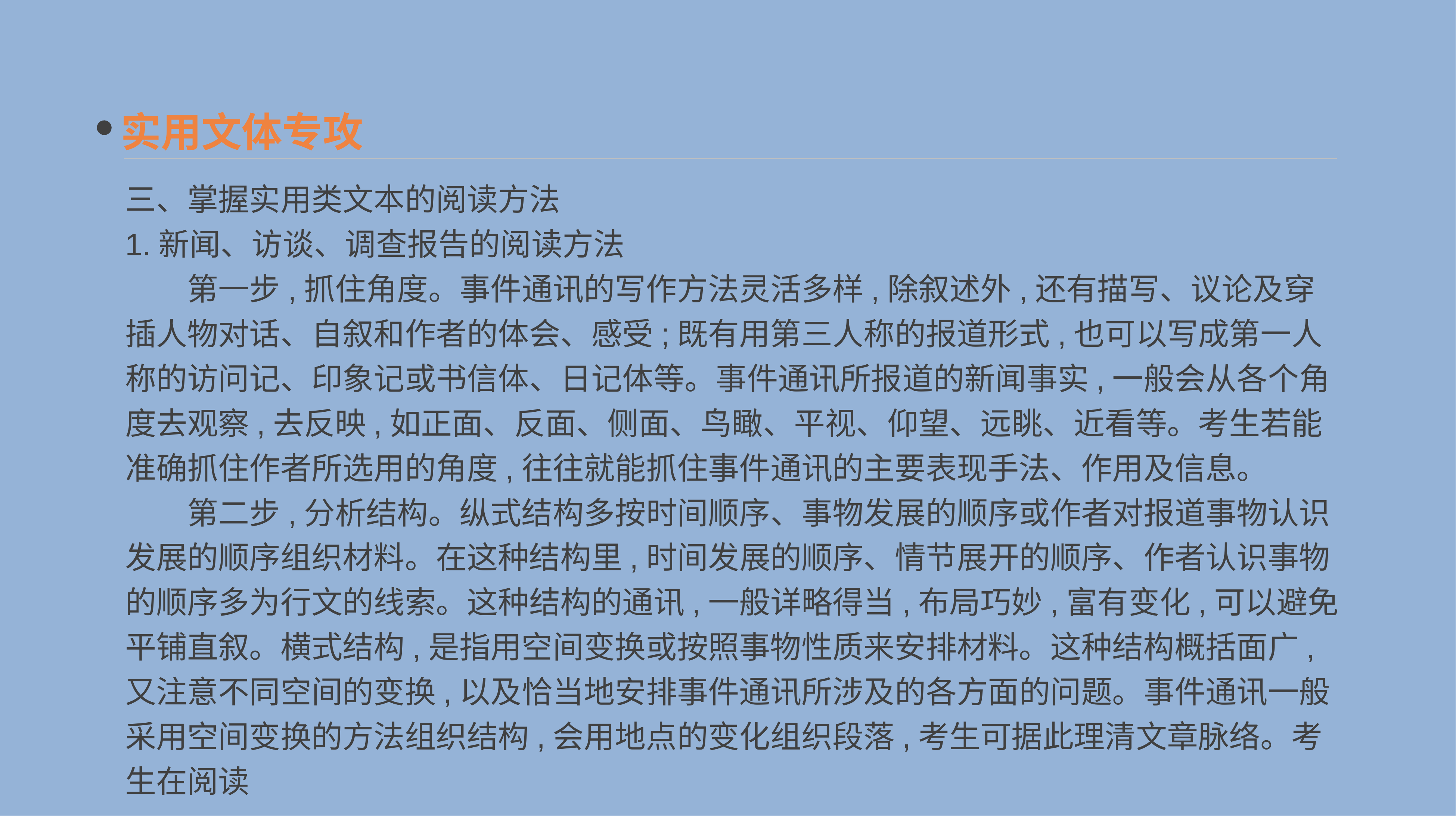

实用文体专攻

三、掌握实用类文本的阅读方法
1.新闻、访谈、调查报告的阅读方法
　　第一步,抓住角度。事件通讯的写作方法灵活多样,除叙述外,还有描写、议论及穿插人物对话、自叙和作者的体会、感受;既有用第三人称的报道形式,也可以写成第一人称的访问记、印象记或书信体、日记体等。事件通讯所报道的新闻事实,一般会从各个角度去观察,去反映,如正面、反面、侧面、鸟瞰、平视、仰望、远眺、近看等。考生若能准确抓住作者所选用的角度,往往就能抓住事件通讯的主要表现手法、作用及信息。
　　第二步,分析结构。纵式结构多按时间顺序、事物发展的顺序或作者对报道事物认识发展的顺序组织材料。在这种结构里,时间发展的顺序、情节展开的顺序、作者认识事物的顺序多为行文的线索。这种结构的通讯,一般详略得当,布局巧妙,富有变化,可以避免平铺直叙。横式结构,是指用空间变换或按照事物性质来安排材料。这种结构概括面广,又注意不同空间的变换,以及恰当地安排事件通讯所涉及的各方面的问题。事件通讯一般采用空间变换的方法组织结构,会用地点的变化组织段落,考生可据此理清文章脉络。考生在阅读